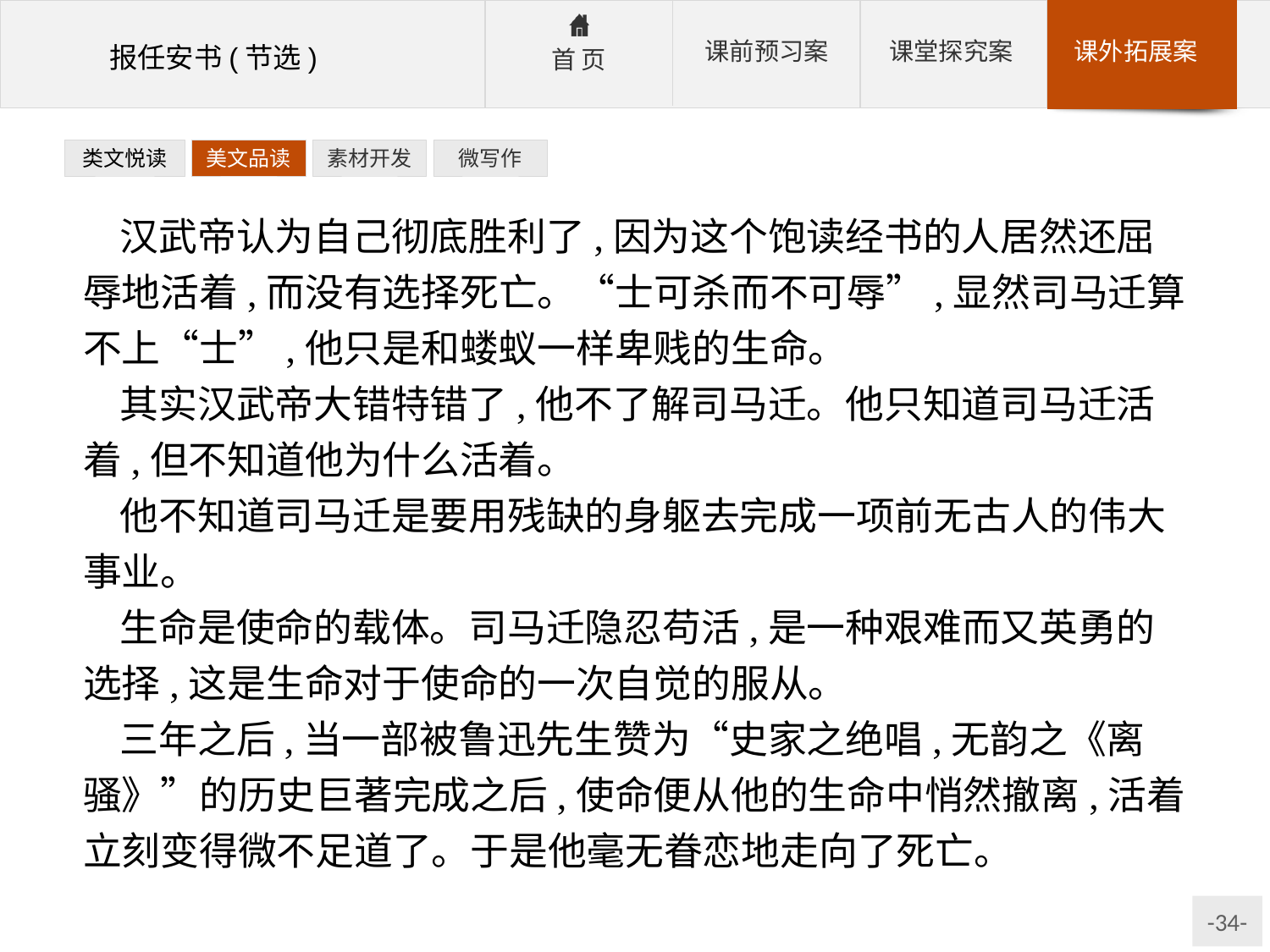

类文悦读
美文品读
素材开发
微写作
汉武帝认为自己彻底胜利了,因为这个饱读经书的人居然还屈辱地活着,而没有选择死亡。“士可杀而不可辱”,显然司马迁算不上“士”,他只是和蝼蚁一样卑贱的生命。
其实汉武帝大错特错了,他不了解司马迁。他只知道司马迁活着,但不知道他为什么活着。
他不知道司马迁是要用残缺的身躯去完成一项前无古人的伟大事业。
生命是使命的载体。司马迁隐忍苟活,是一种艰难而又英勇的选择,这是生命对于使命的一次自觉的服从。
三年之后,当一部被鲁迅先生赞为“史家之绝唱,无韵之《离骚》”的历史巨著完成之后,使命便从他的生命中悄然撤离,活着立刻变得微不足道了。于是他毫无眷恋地走向了死亡。